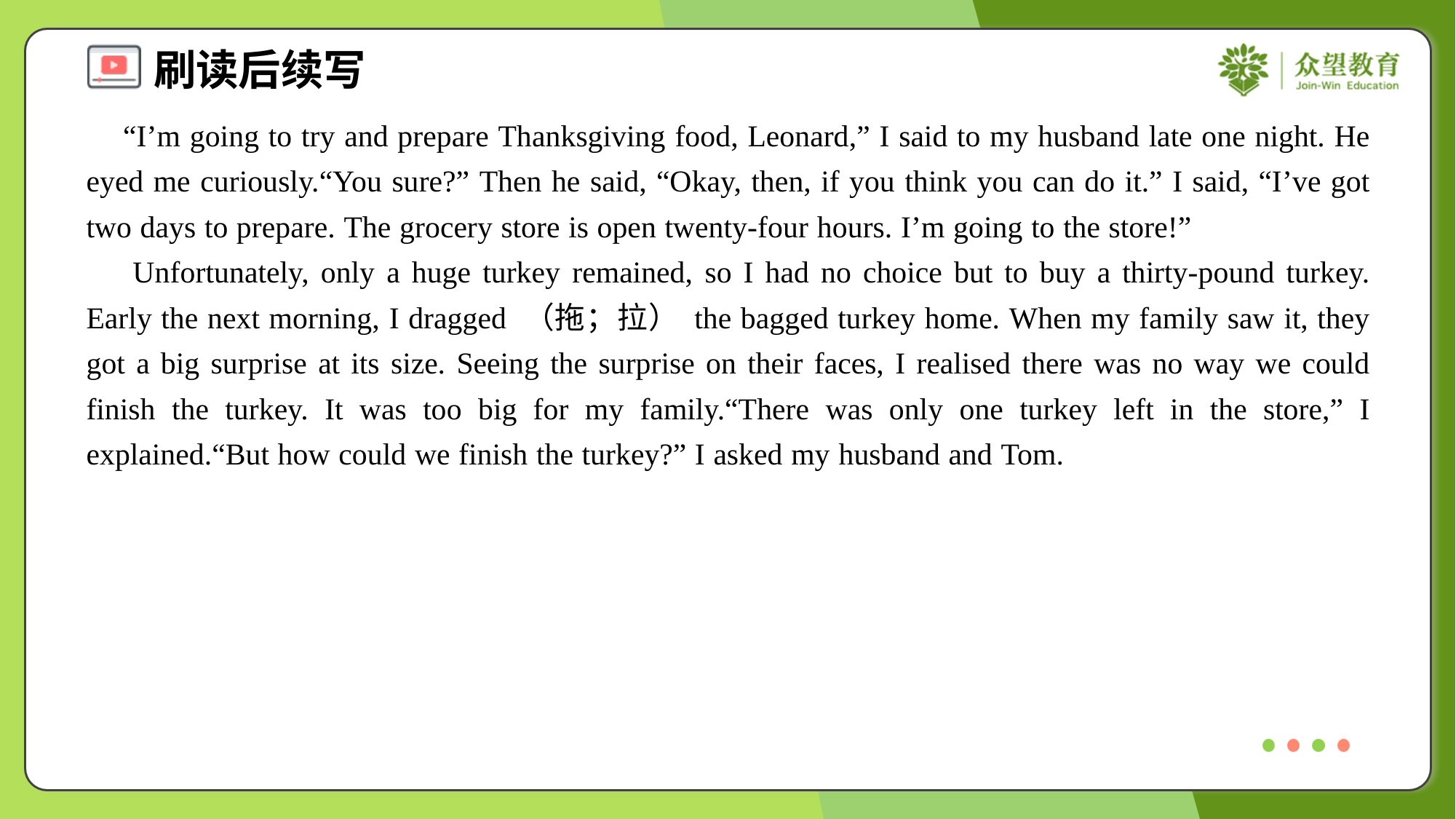

“I’m going to try and prepare Thanksgiving food, Leonard,” I said to my husband late one night. He eyed me curiously.“You sure?” Then he said, “Okay, then, if you think you can do it.” I said, “I’ve got two days to prepare. The grocery store is open twenty-four hours. I’m going to the store!”
    Unfortunately, only a huge turkey remained, so I had no choice but to buy a thirty-pound turkey. Early the next morning, I dragged （拖；拉） the bagged turkey home. When my family saw it, they got a big surprise at its size. Seeing the surprise on their faces, I realised there was no way we could finish the turkey. It was too big for my family.“There was only one turkey left in the store,” I explained.“But how could we finish the turkey?” I asked my husband and Tom.